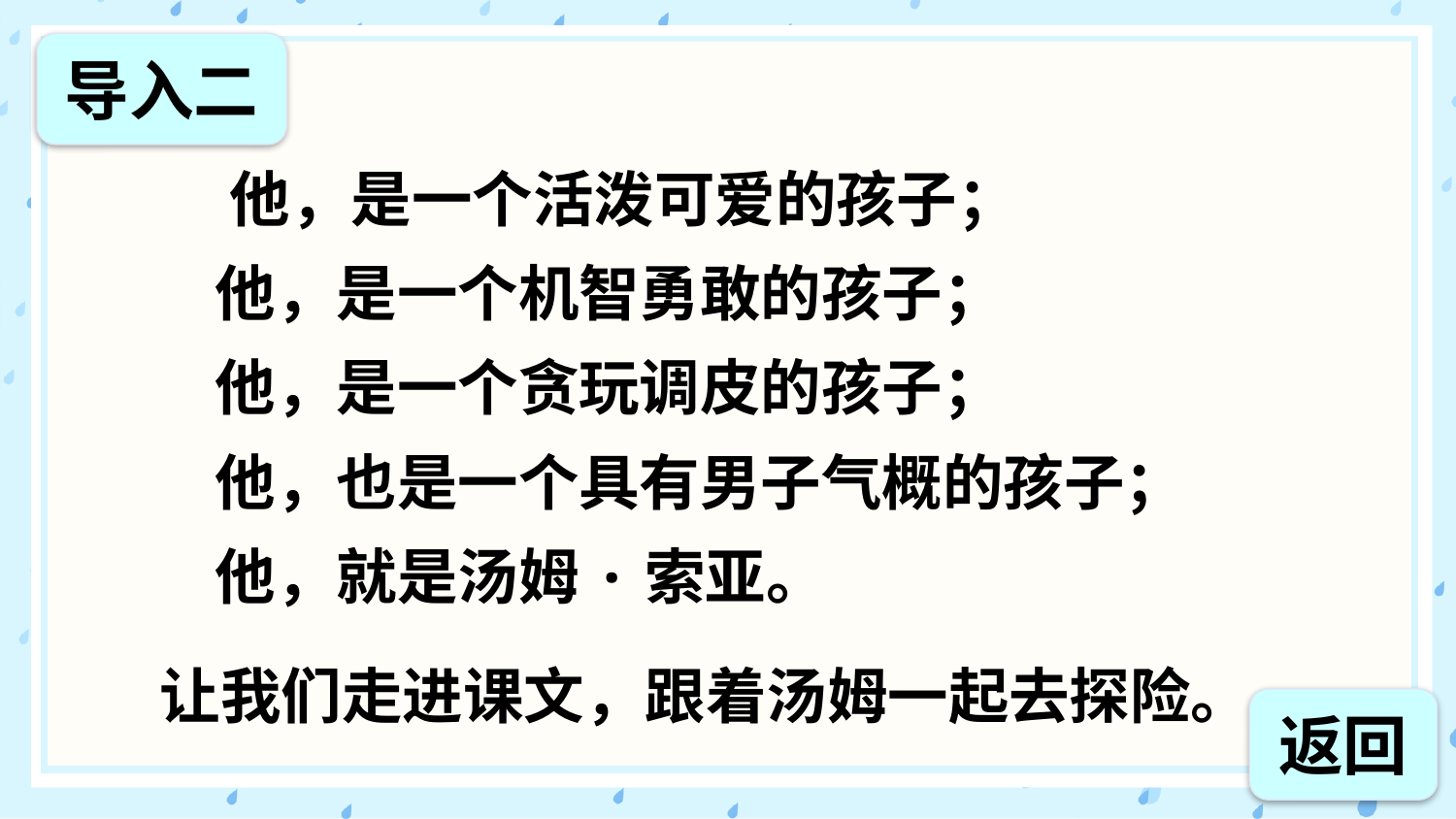

导入二
    他，是一个活泼可爱的孩子；
    他，是一个机智勇敢的孩子；
    他，是一个贪玩调皮的孩子；
    他，也是一个具有男子气概的孩子；
    他，就是汤姆·索亚。
让我们走进课文，跟着汤姆一起去探险。
返回